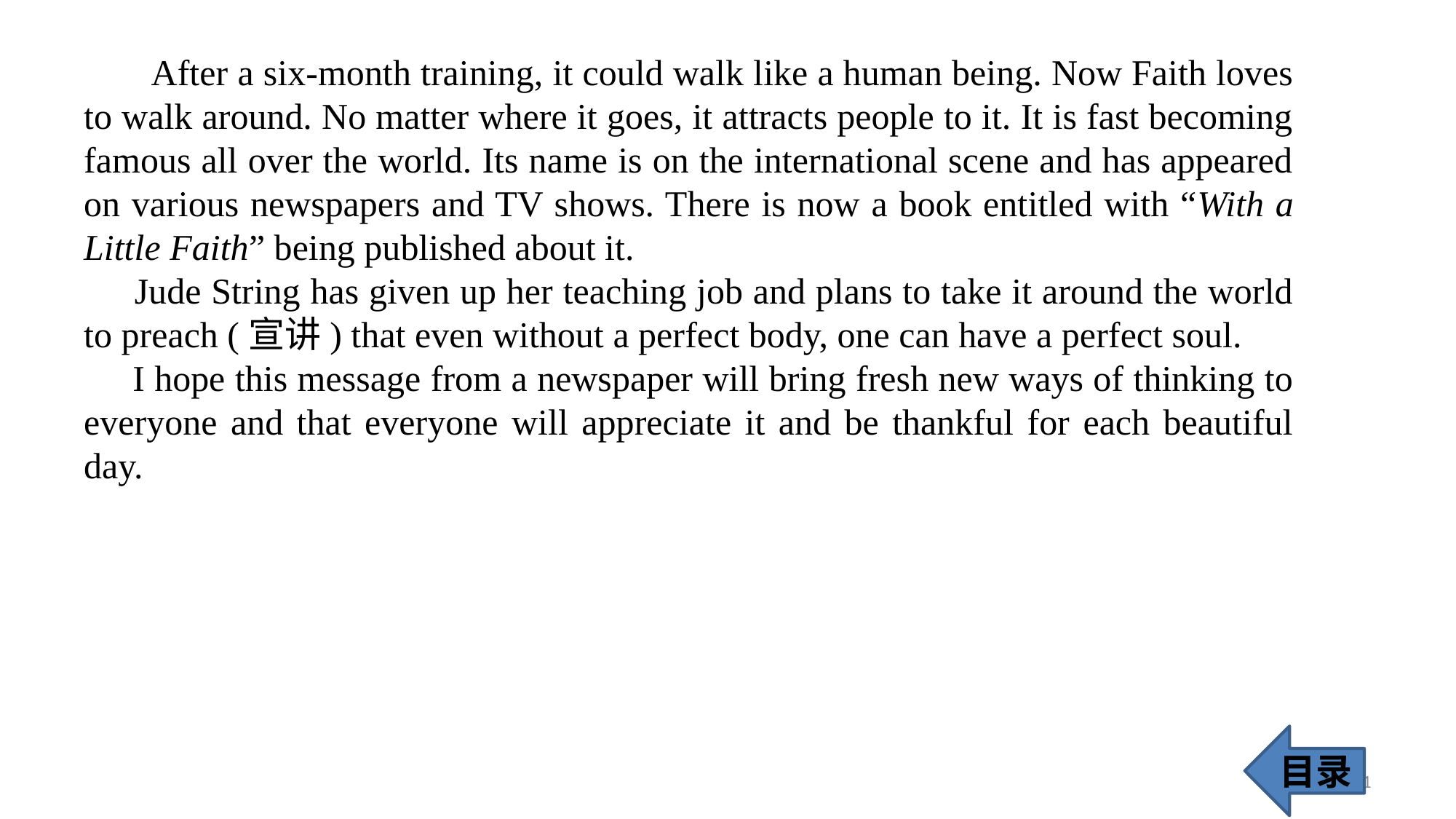

After a six-month training, it could walk like a human being. Now Faith loves to walk around. No matter where it goes, it attracts people to it. It is fast becoming famous all over the world. Its name is on the international scene and has appeared on various newspapers and TV shows. There is now a book entitled with “With a Little Faith” being published about it.
     Jude String has given up her teaching job and plans to take it around the world to preach (宣讲) that even without a perfect body, one can have a perfect soul.
     I hope this message from a newspaper will bring fresh new ways of thinking to everyone and that everyone will appreciate it and be thankful for each beautiful day.
目录
31